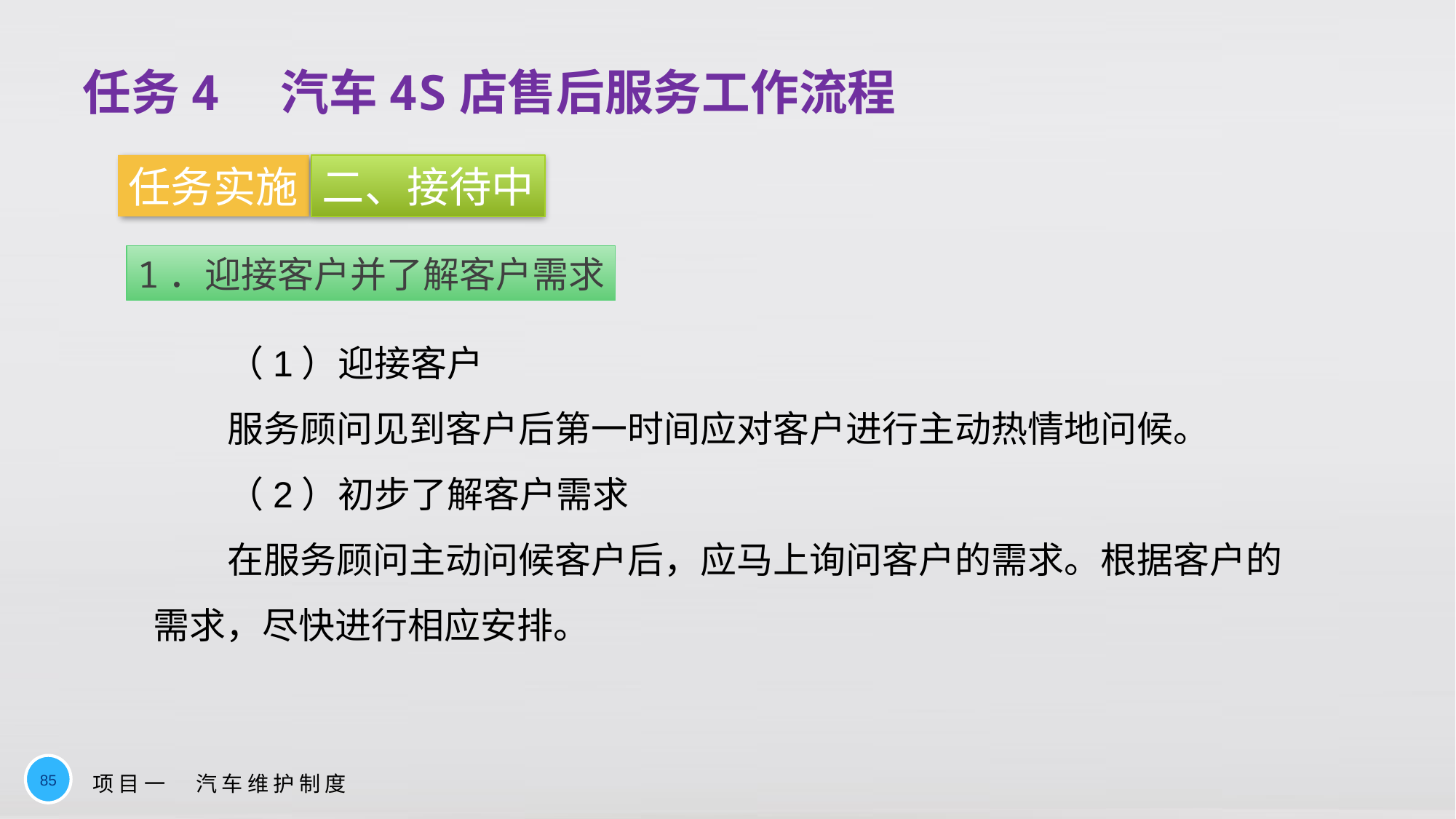

任务4　汽车4S店售后服务工作流程
任务实施
二、接待中
1．迎接客户并了解客户需求
（1）迎接客户
服务顾问见到客户后第一时间应对客户进行主动热情地问候。
（2）初步了解客户需求
在服务顾问主动问候客户后，应马上询问客户的需求。根据客户的需求，尽快进行相应安排。
85